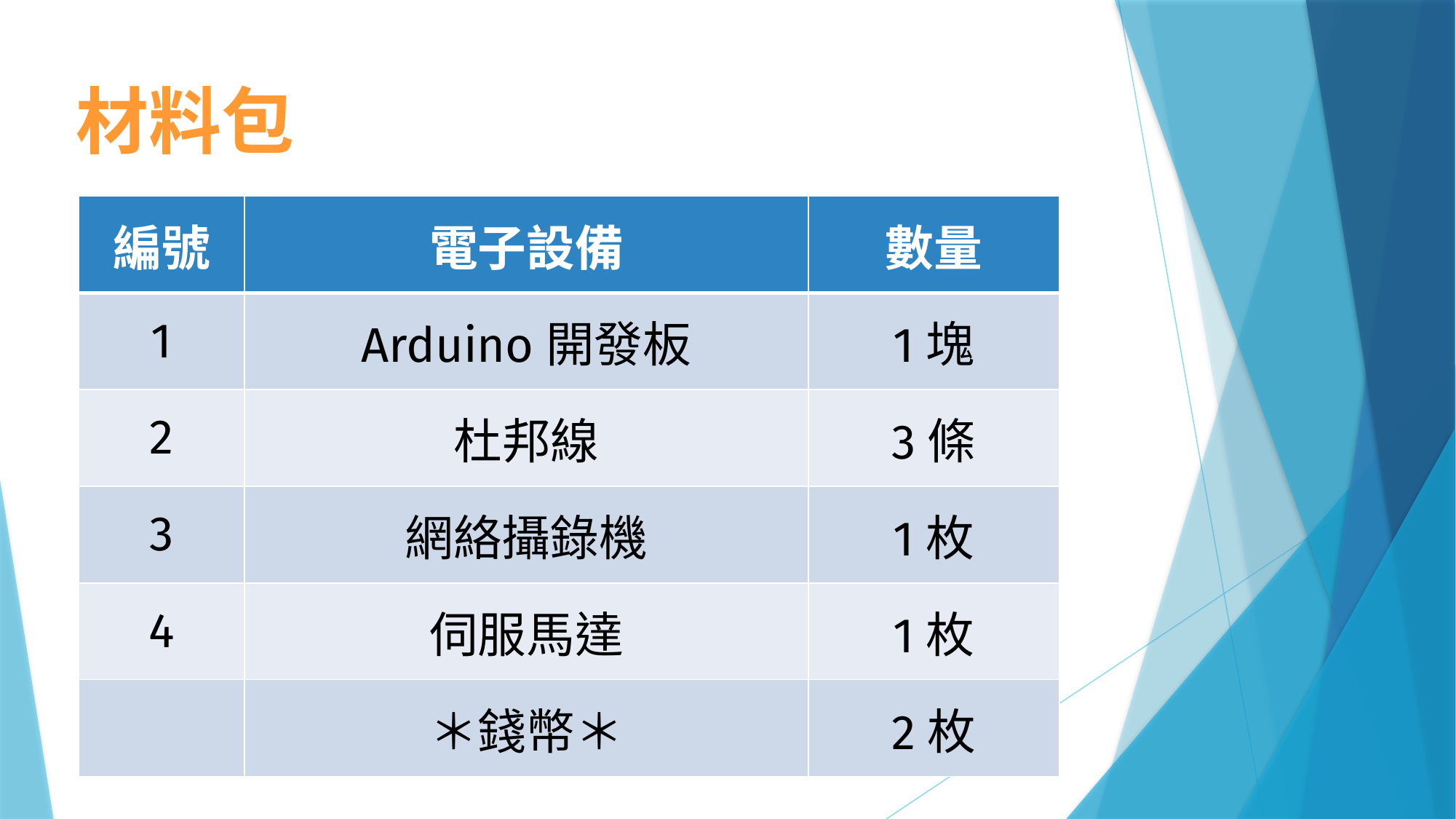

# 材料包
| 編號 | 電子設備 | 數量 |
| --- | --- | --- |
| 1 | Arduino開發板 | 1塊 |
| 2 | 杜邦線 | 3條 |
| 3 | 網絡攝錄機 | 1枚 |
| 4 | 伺服馬達 | 1枚 |
|  | ＊錢幣＊ | 2枚 |